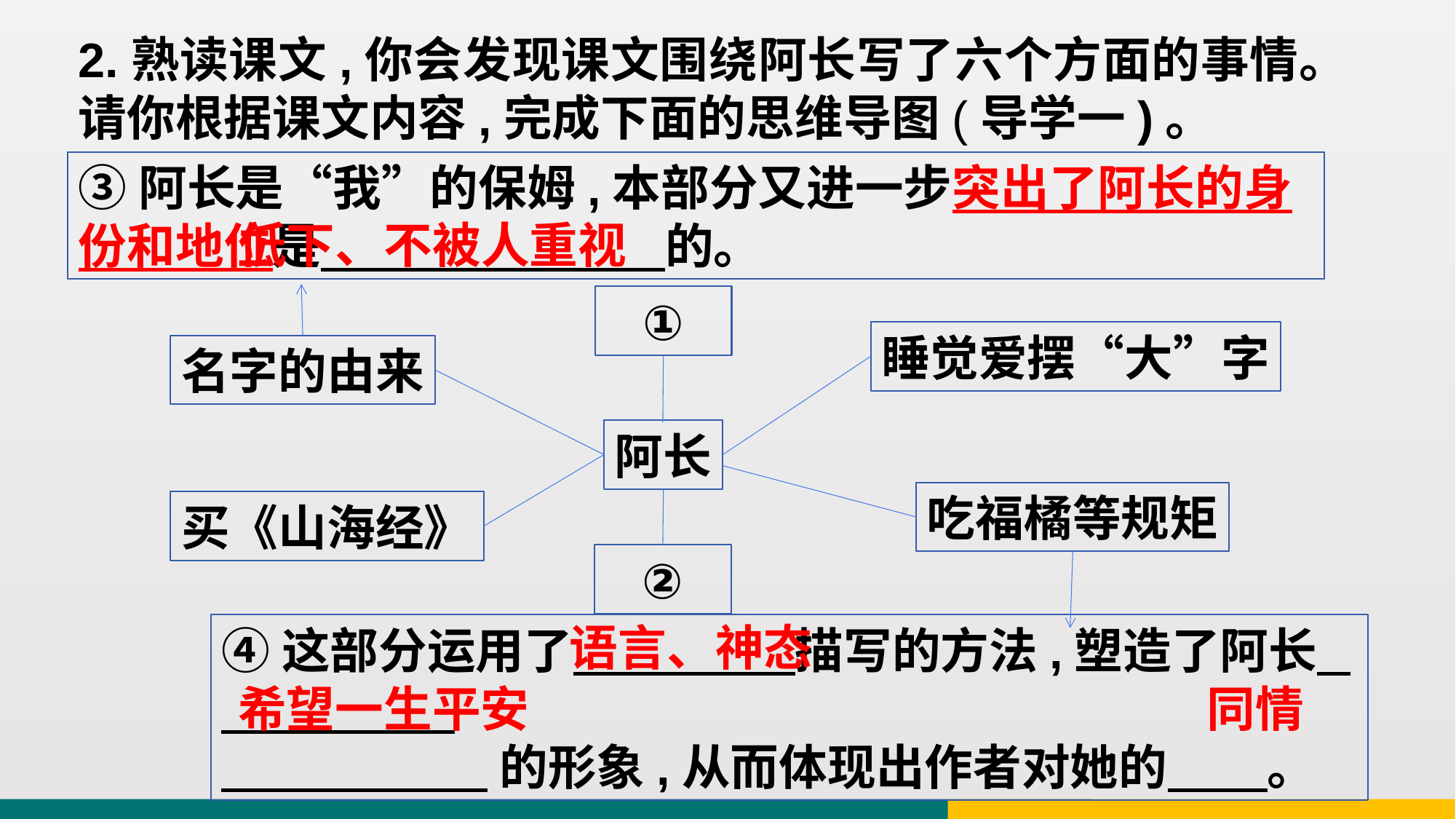

2.熟读课文,你会发现课文围绕阿长写了六个方面的事情。请你根据课文内容,完成下面的思维导图(导学一)。
③阿长是“我”的保姆,本部分又进一步突出了阿长的身份和地位是                               的。
低下、不被人重视

①
睡觉爱摆“大”字
名字的由来
阿长
吃福橘等规矩
买《山海经》
②
语言、神态
④这部分运用了                    描写的方法,塑造了阿长
                        的形象,从而体现出作者对她的         。
希望一生平安
同情